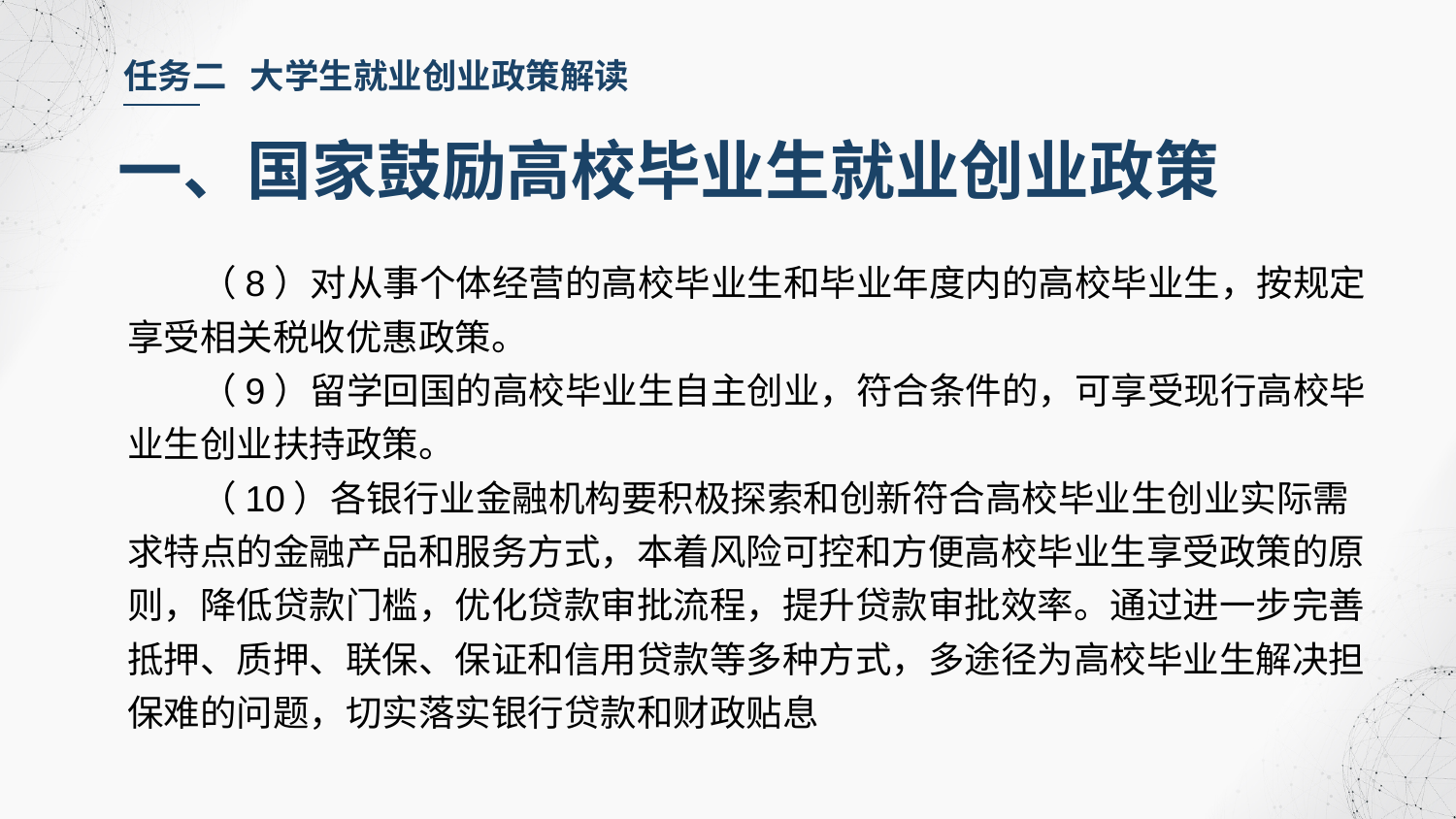

任务二   大学生就业创业政策解读
一、国家鼓励高校毕业生就业创业政策
（8）对从事个体经营的高校毕业生和毕业年度内的高校毕业生，按规定享受相关税收优惠政策。
（9）留学回国的高校毕业生自主创业，符合条件的，可享受现行高校毕业生创业扶持政策。
（10）各银行业金融机构要积极探索和创新符合高校毕业生创业实际需求特点的金融产品和服务方式，本着风险可控和方便高校毕业生享受政策的原则，降低贷款门槛，优化贷款审批流程，提升贷款审批效率。通过进一步完善抵押、质押、联保、保证和信用贷款等多种方式，多途径为高校毕业生解决担保难的问题，切实落实银行贷款和财政贴息